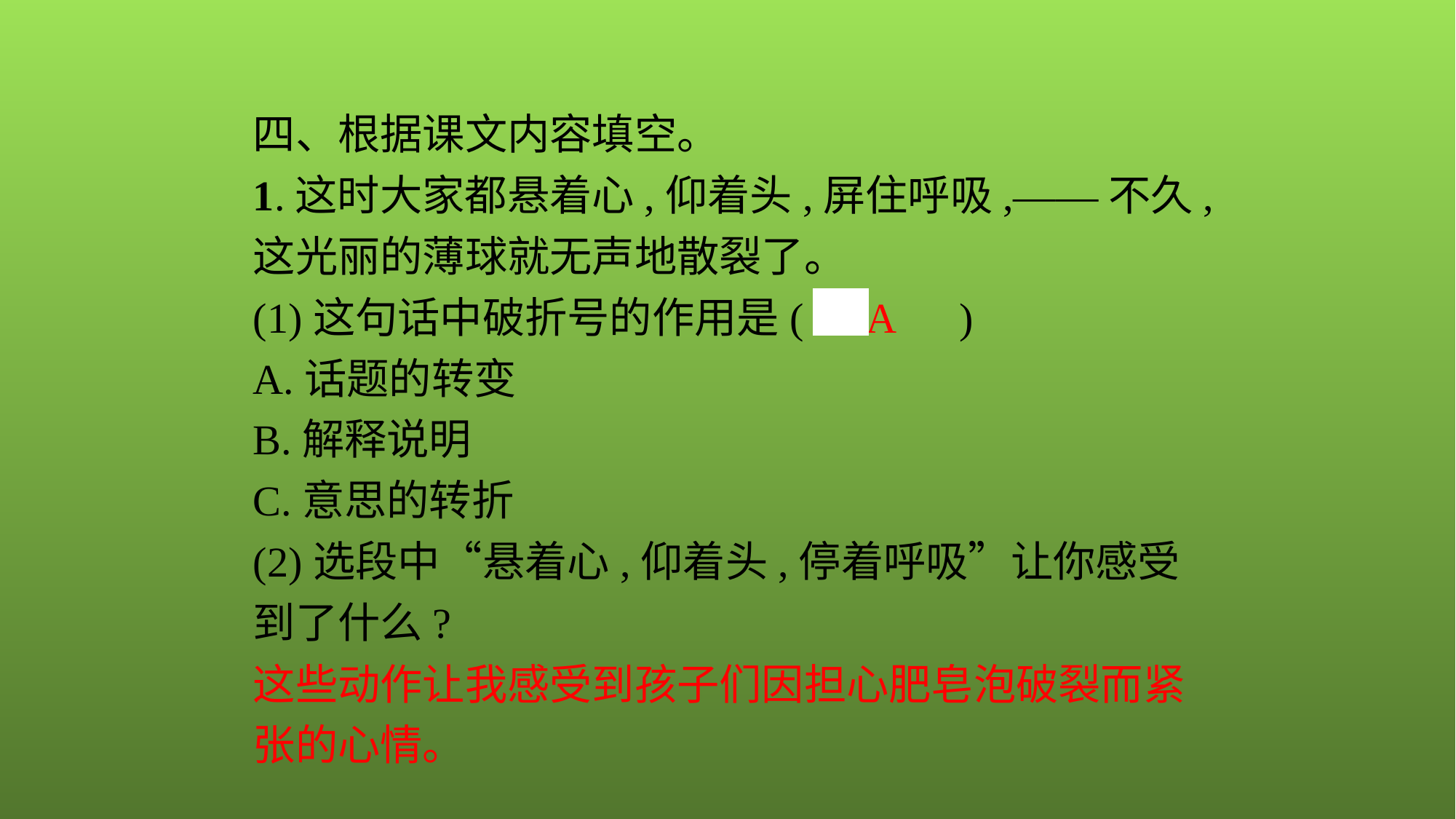

四、根据课文内容填空。
1.这时大家都悬着心,仰着头,屏住呼吸,——不久,这光丽的薄球就无声地散裂了。
(1)这句话中破折号的作用是(　A　)
A.话题的转变
B.解释说明
C.意思的转折
(2)选段中“悬着心,仰着头,停着呼吸”让你感受到了什么?
这些动作让我感受到孩子们因担心肥皂泡破裂而紧张的心情。